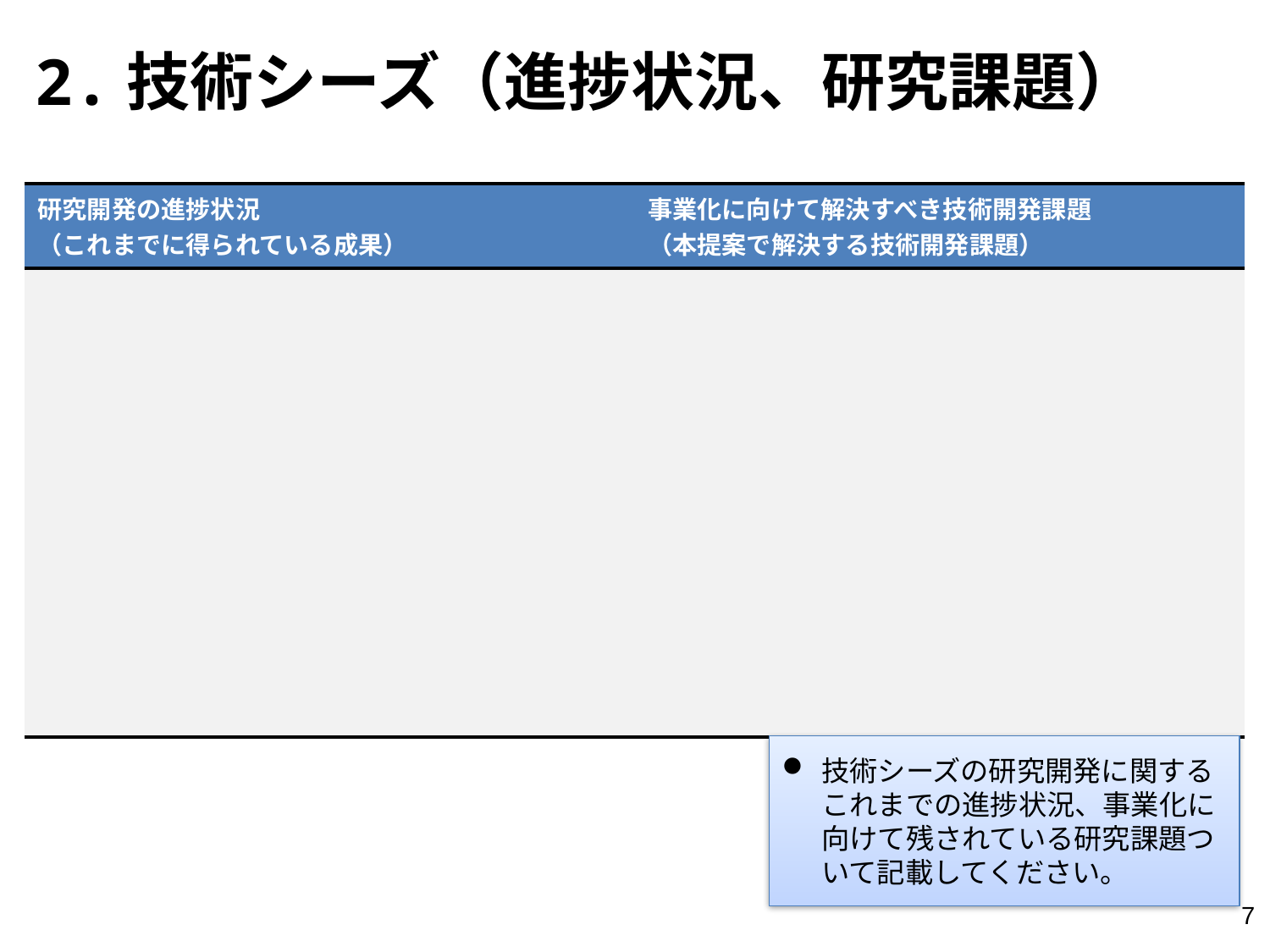

# 2.技術シーズ（進捗状況、研究課題）
| 研究開発の進捗状況 （これまでに得られている成果） | 事業化に向けて解決すべき技術開発課題 （本提案で解決する技術開発課題） |
| --- | --- |
|  |  |
技術シーズの研究開発に関するこれまでの進捗状況、事業化に向けて残されている研究課題ついて記載してください。
7